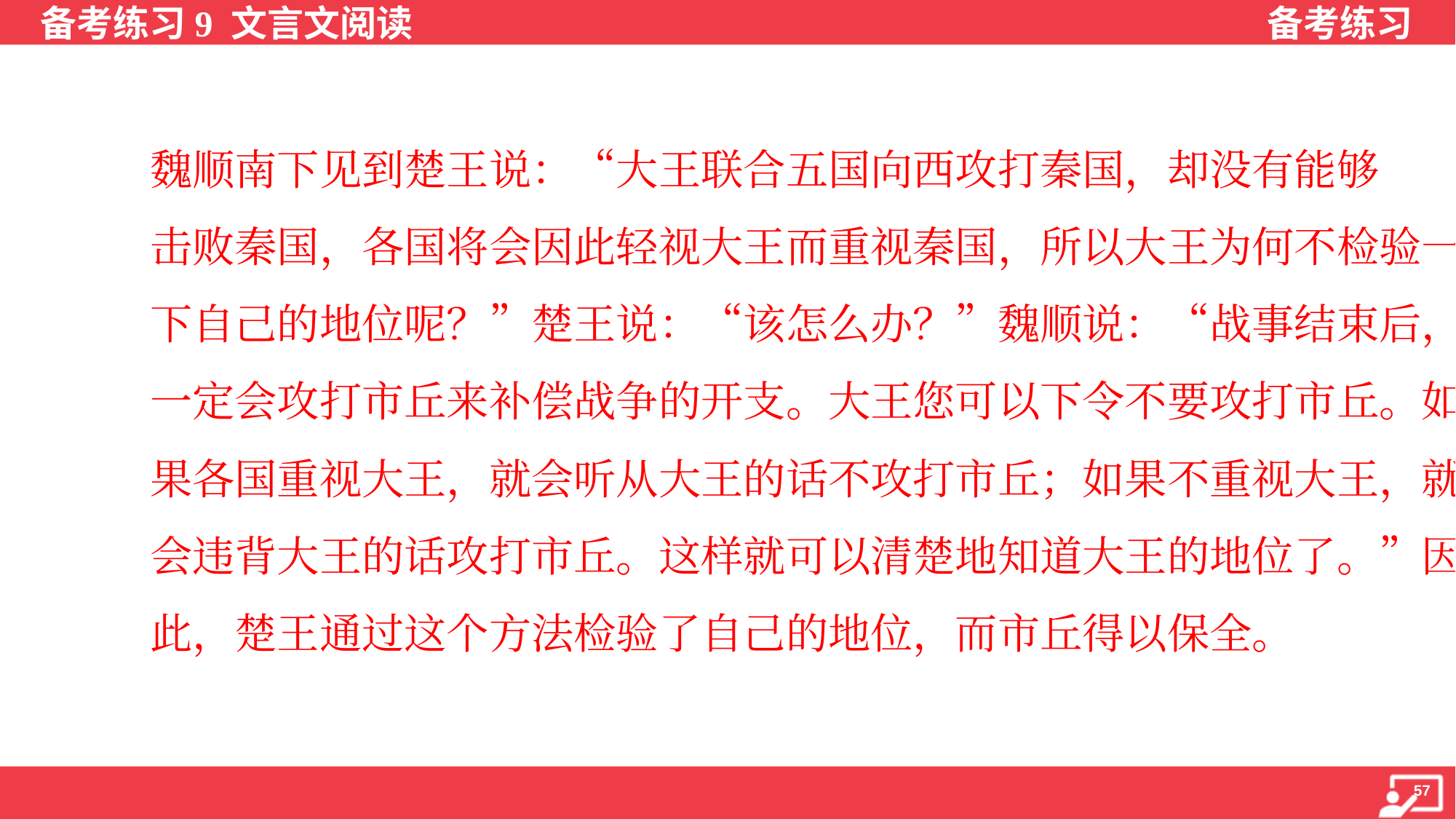

魏顺南下见到楚王说：“大王联合五国向西攻打秦国，却没有能够
击败秦国，各国将会因此轻视大王而重视秦国，所以大王为何不检验一
下自己的地位呢？”楚王说：“该怎么办？”魏顺说：“战事结束后，各国
一定会攻打市丘来补偿战争的开支。大王您可以下令不要攻打市丘。如
果各国重视大王，就会听从大王的话不攻打市丘；如果不重视大王，就
会违背大王的话攻打市丘。这样就可以清楚地知道大王的地位了。”因
此，楚王通过这个方法检验了自己的地位，而市丘得以保全。